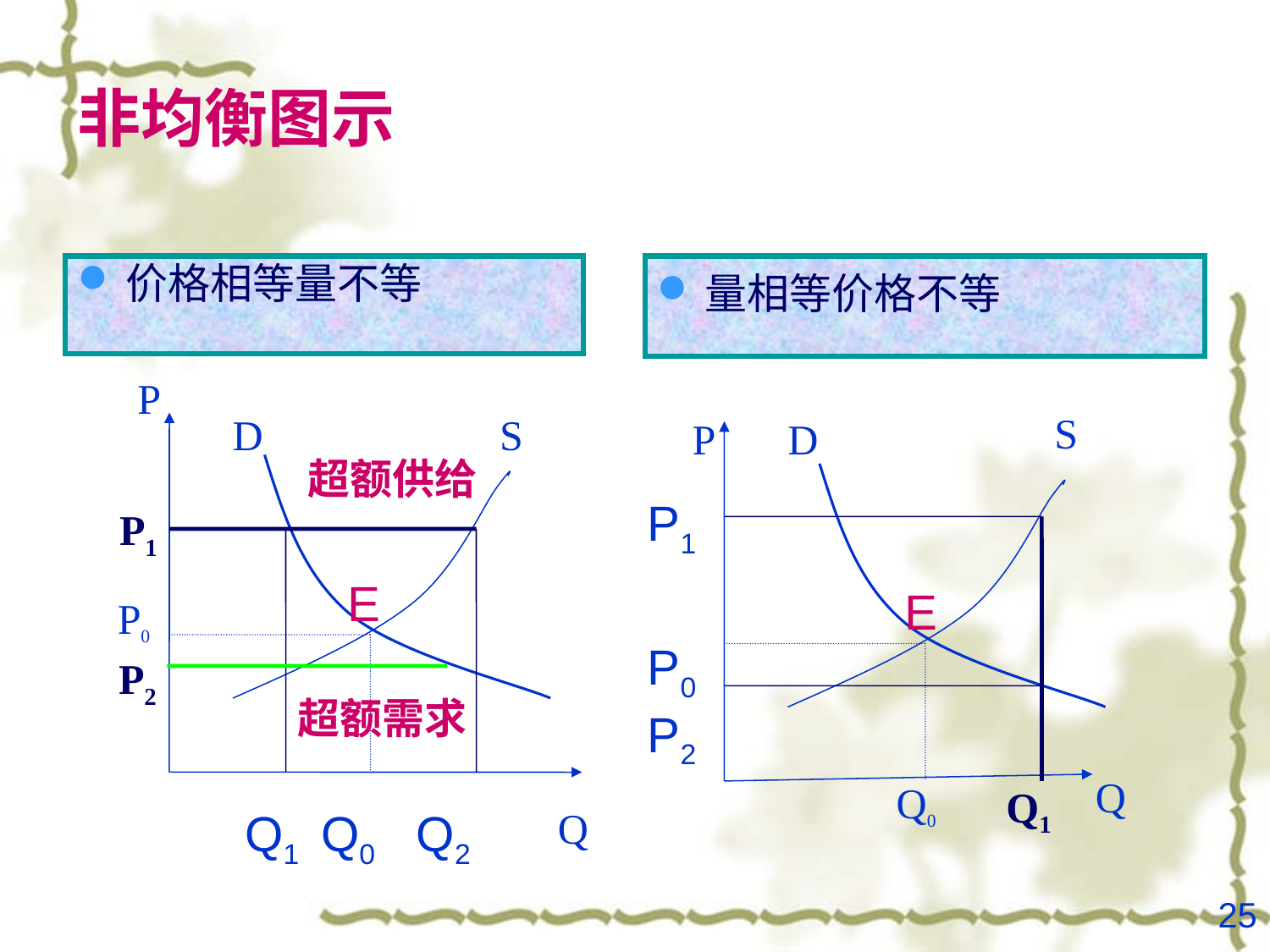

# 非均衡图示
价格相等量不等
量相等价格不等
P
S
D
S
P
D

超额供给

P1

P0
P2

P1

E
E
P0

P2

超额需求
Q
Q0

Q1
  Q1  Q0   Q2
Q
25